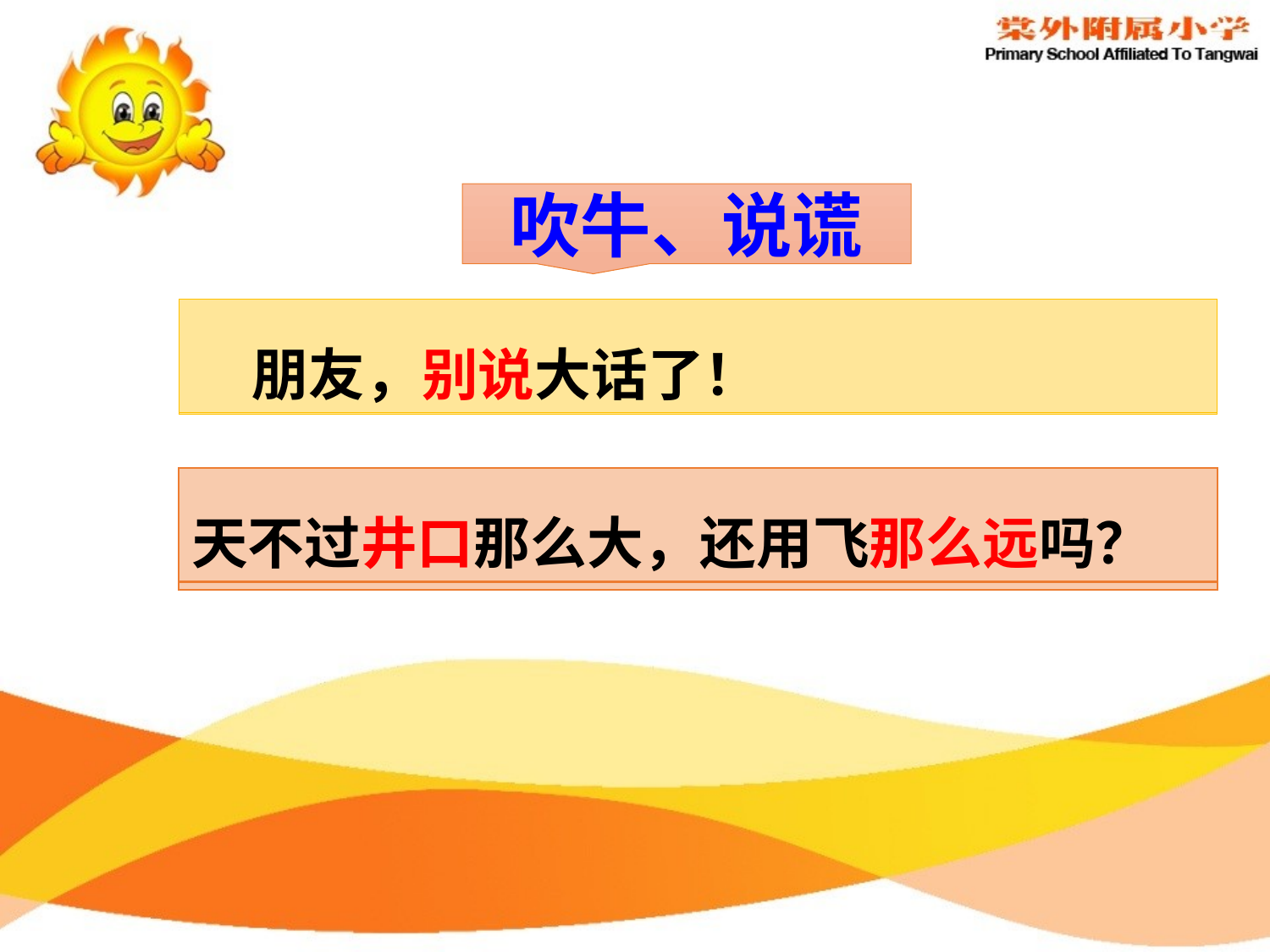

吹牛、说谎
    朋友，别说大话了！
    朋友，别说大话了！
天不过井口那么大，还用飞那么远吗？
天不过井口那么大，还用飞那么远吗？